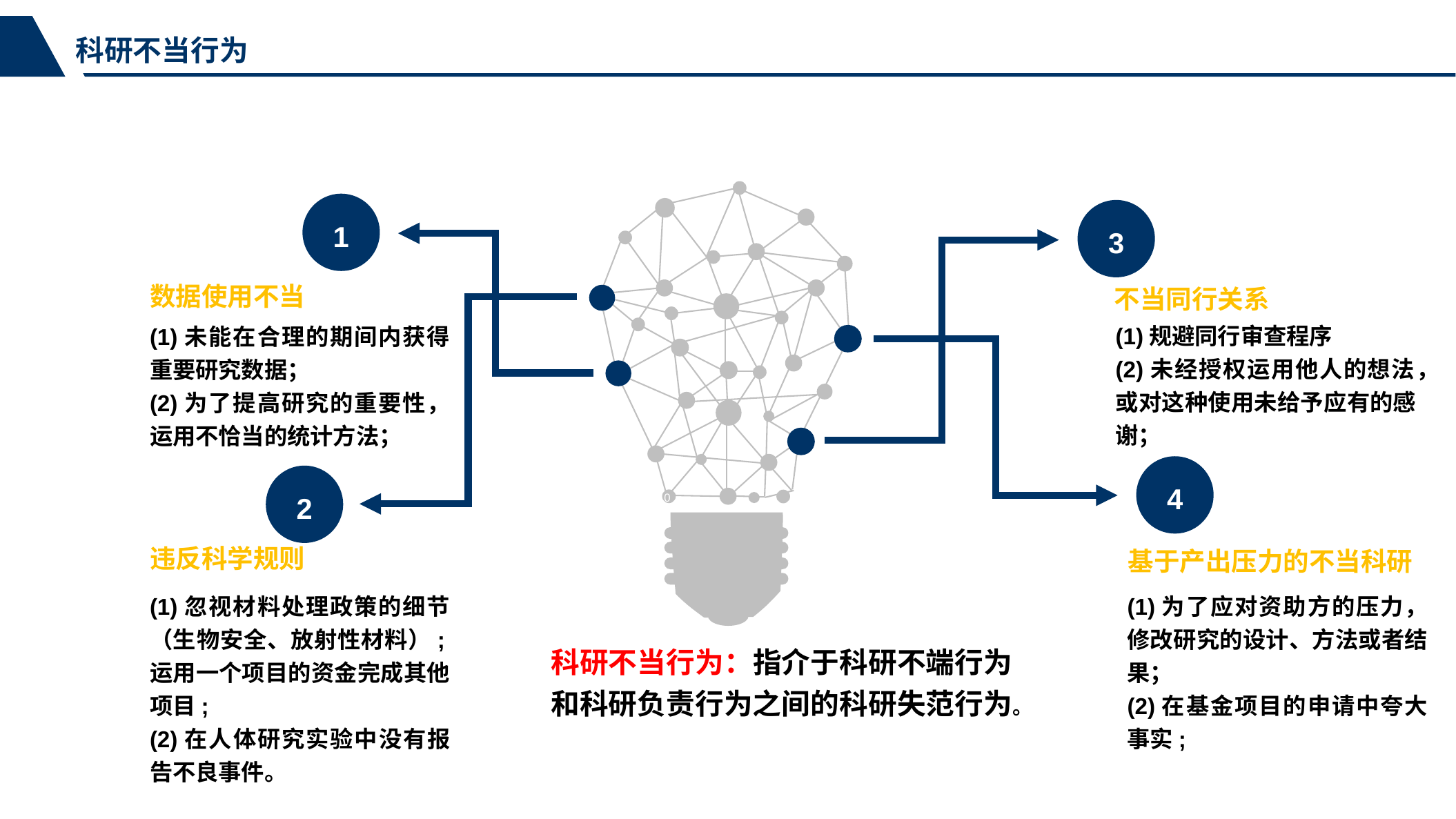

科研不当行为

0

1
3
数据使用不当
不当同行关系

(1)规避同行审查程序
(2)未经授权运用他人的想法，或对这种使用未给予应有的感谢；
(1)未能在合理的期间内获得重要研究数据；
(2)为了提高研究的重要性，运用不恰当的统计方法；

4
2

违反科学规则
基于产出压力的不当科研
(1)忽视材料处理政策的细节（生物安全、放射性材料）;运用一个项目的资金完成其他项目;
(2)在人体研究实验中没有报告不良事件。
(1)为了应对资助方的压力，修改研究的设计、方法或者结果；
(2)在基金项目的申请中夸大事实;
科研不当行为：指介于科研不端行为和科研负责行为之间的科研失范行为。